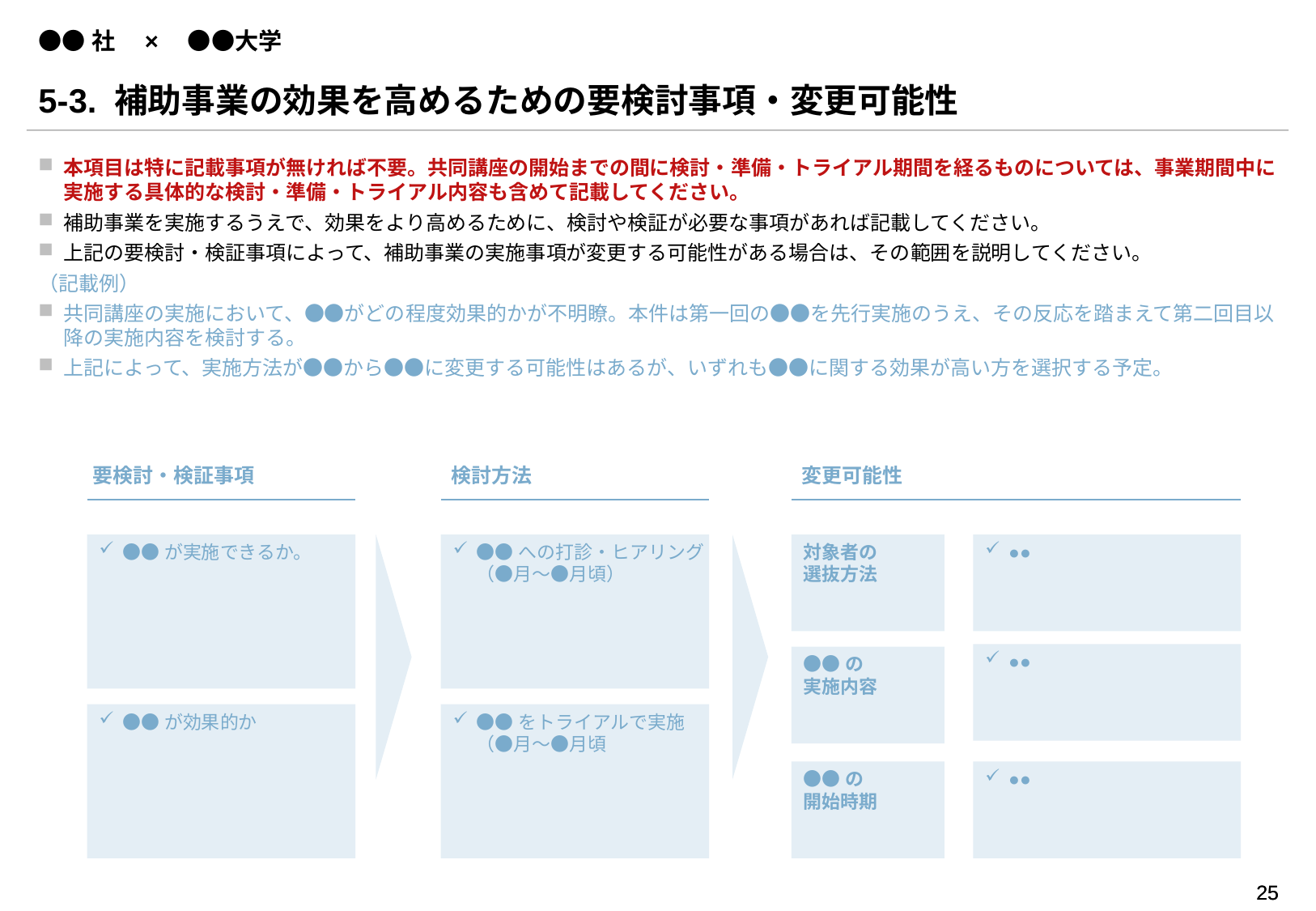

# ●●社　×　●●大学
5-3. 補助事業の効果を高めるための要検討事項・変更可能性
本項目は特に記載事項が無ければ不要。共同講座の開始までの間に検討・準備・トライアル期間を経るものについては、事業期間中に実施する具体的な検討・準備・トライアル内容も含めて記載してください。
補助事業を実施するうえで、効果をより高めるために、検討や検証が必要な事項があれば記載してください。
上記の要検討・検証事項によって、補助事業の実施事項が変更する可能性がある場合は、その範囲を説明してください。
（記載例）
共同講座の実施において、●●がどの程度効果的かが不明瞭。本件は第一回の●●を先行実施のうえ、その反応を踏まえて第二回目以降の実施内容を検討する。
上記によって、実施方法が●●から●●に変更する可能性はあるが、いずれも●●に関する効果が高い方を選択する予定。
要検討・検証事項
検討方法
変更可能性
●●が実施できるか。
●●への打診・ヒアリング
（●月～●月頃）
対象者の
選抜方法
●●

●●
●●の
実施内容
●●が効果的か
●●をトライアルで実施
（●月～●月頃
●●の
開始時期
●●